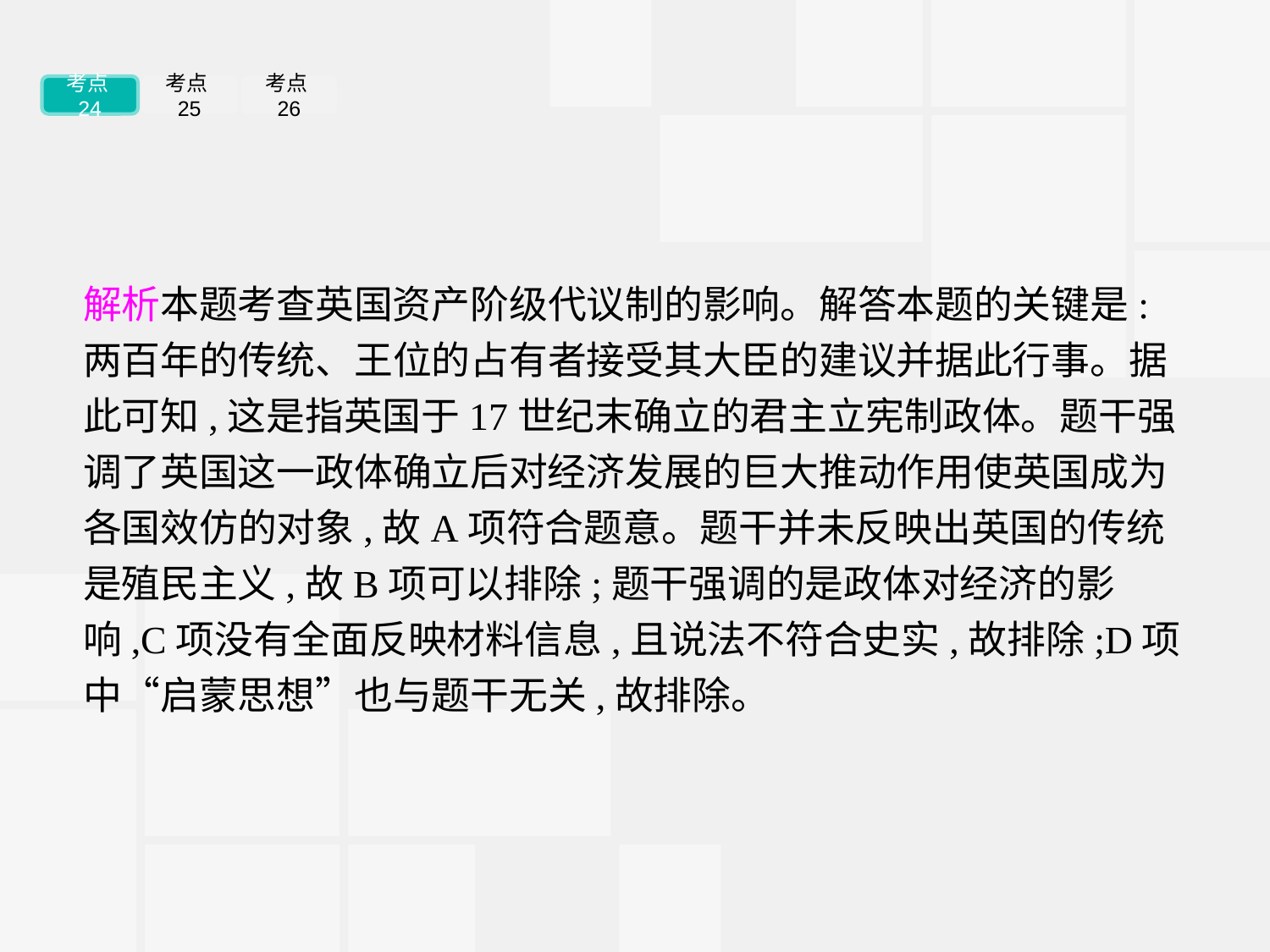

考点24
考点25
考点26
解析本题考查英国资产阶级代议制的影响。解答本题的关键是:两百年的传统、王位的占有者接受其大臣的建议并据此行事。据此可知,这是指英国于17世纪末确立的君主立宪制政体。题干强调了英国这一政体确立后对经济发展的巨大推动作用使英国成为各国效仿的对象,故A项符合题意。题干并未反映出英国的传统是殖民主义,故B项可以排除;题干强调的是政体对经济的影响,C项没有全面反映材料信息,且说法不符合史实,故排除;D项中“启蒙思想”也与题干无关,故排除。